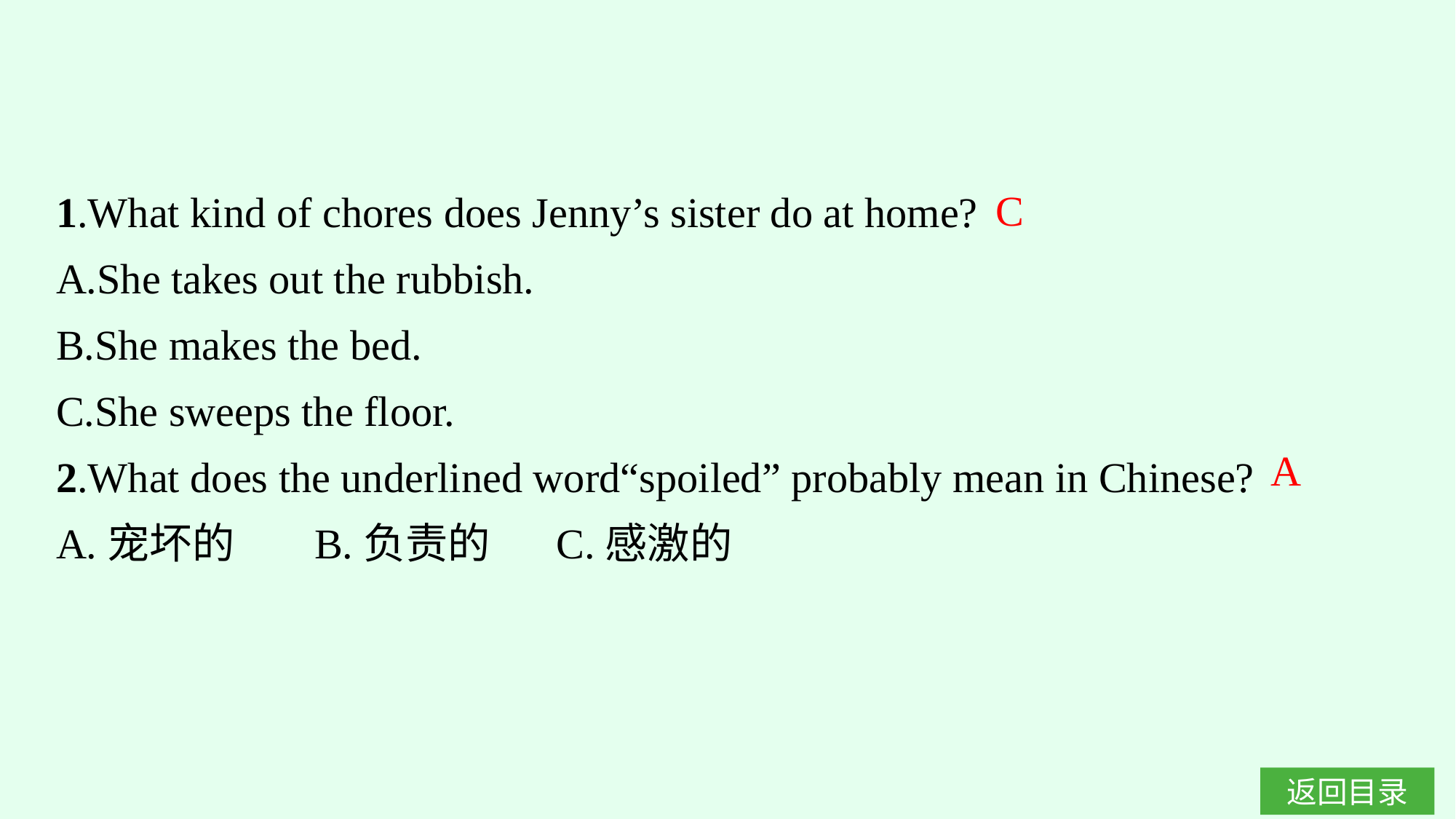

1.What kind of chores does Jenny’s sister do at home?
A.She takes out the rubbish.
B.She makes the bed.
C.She sweeps the floor.
2.What does the underlined word“spoiled” probably mean in Chinese?
A.宠坏的	B.负责的	C.感激的
C
A